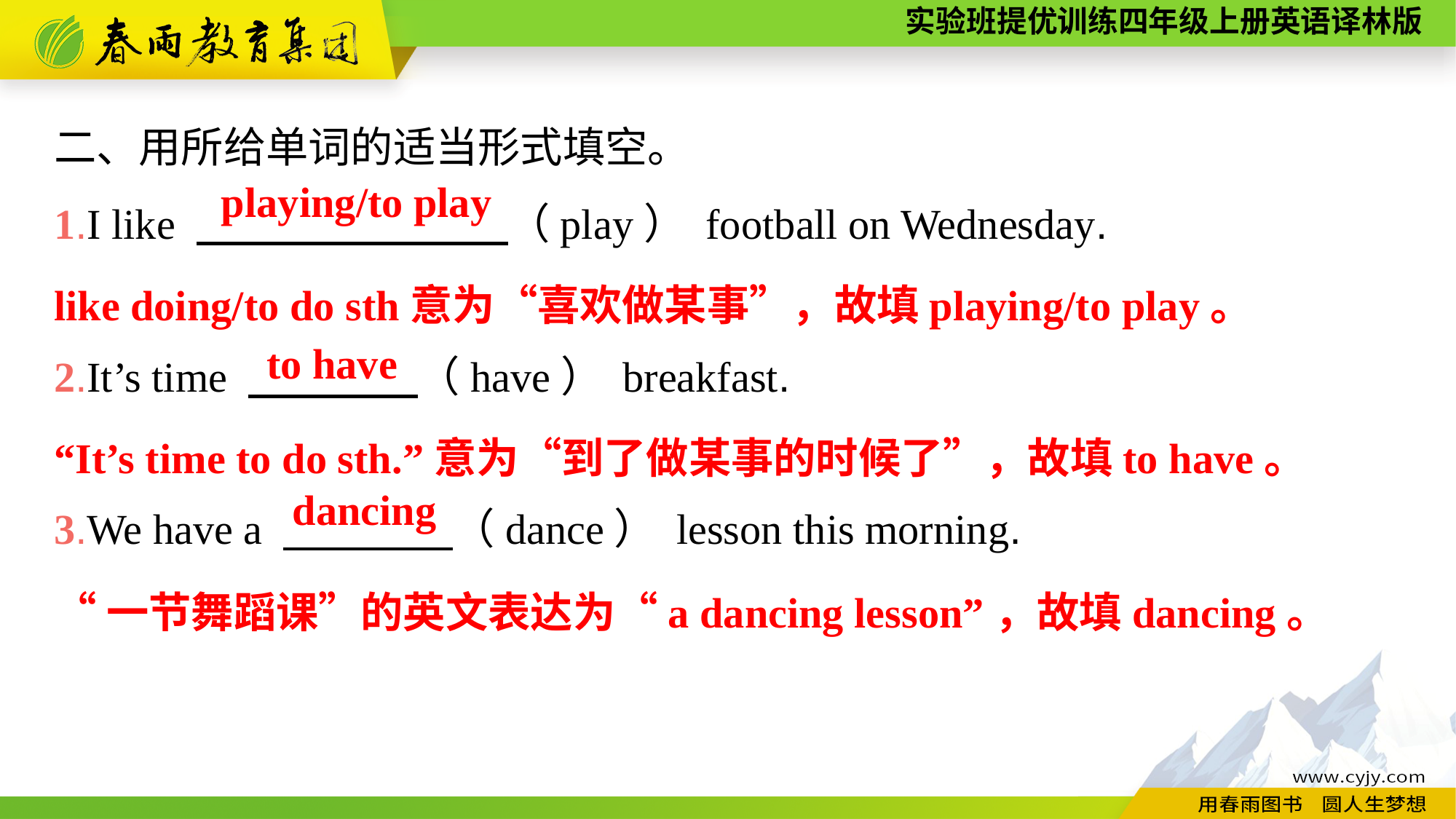

二、用所给单词的适当形式填空。
1.I like 　　　               　（play） football on Wednesday.

2.It’s time 　　　　（have） breakfast.

3.We have a 　　　　（dance） lesson this morning.
playing/to play
like doing/to do sth意为“喜欢做某事”，故填playing/to play。
to have
“It’s time to do sth.”意为“到了做某事的时候了”，故填to have。
dancing
“一节舞蹈课”的英文表达为“a dancing lesson”，故填dancing。